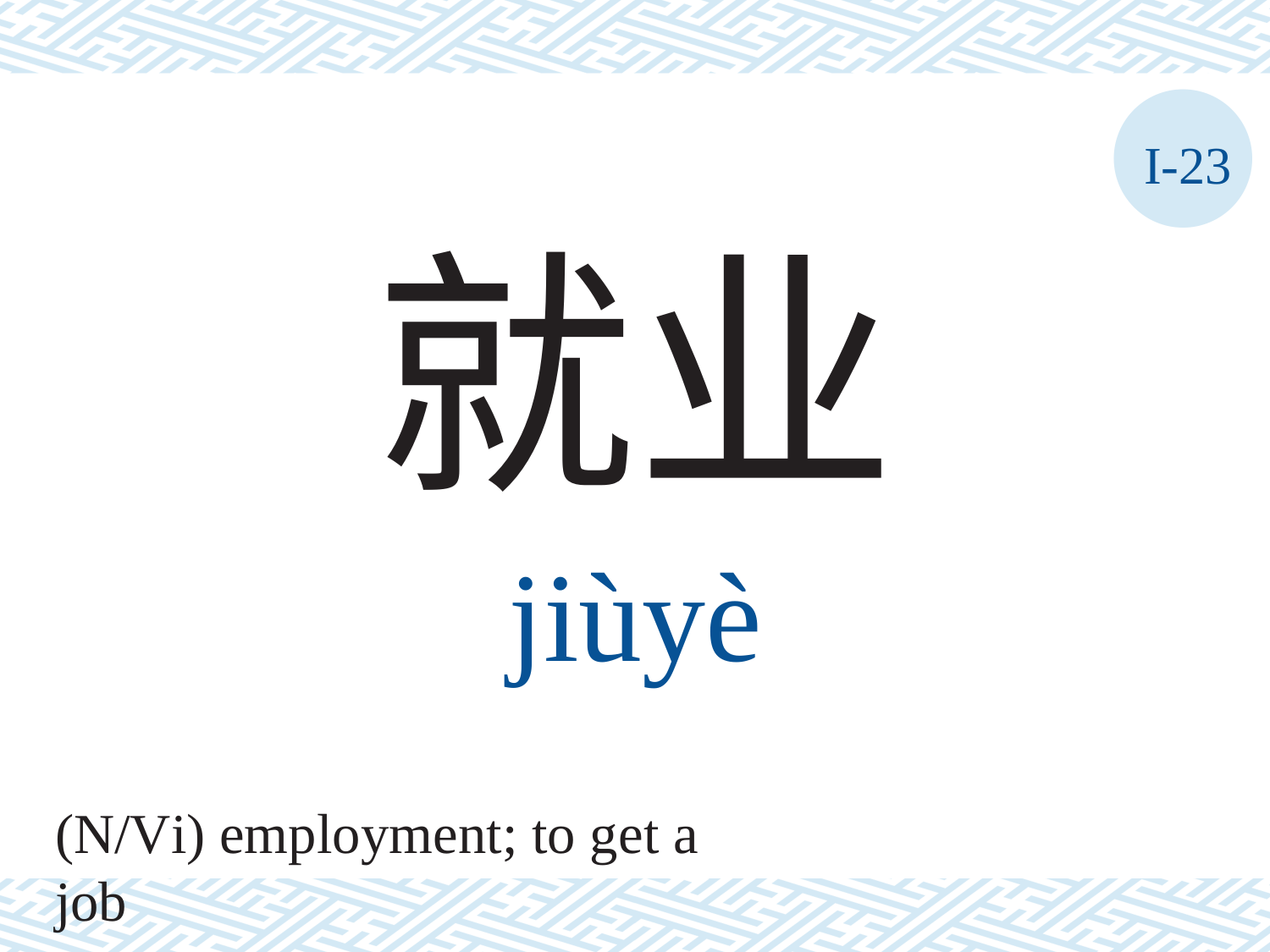

I-23
就业
jiùyè
(N/Vi) employment; to get a job